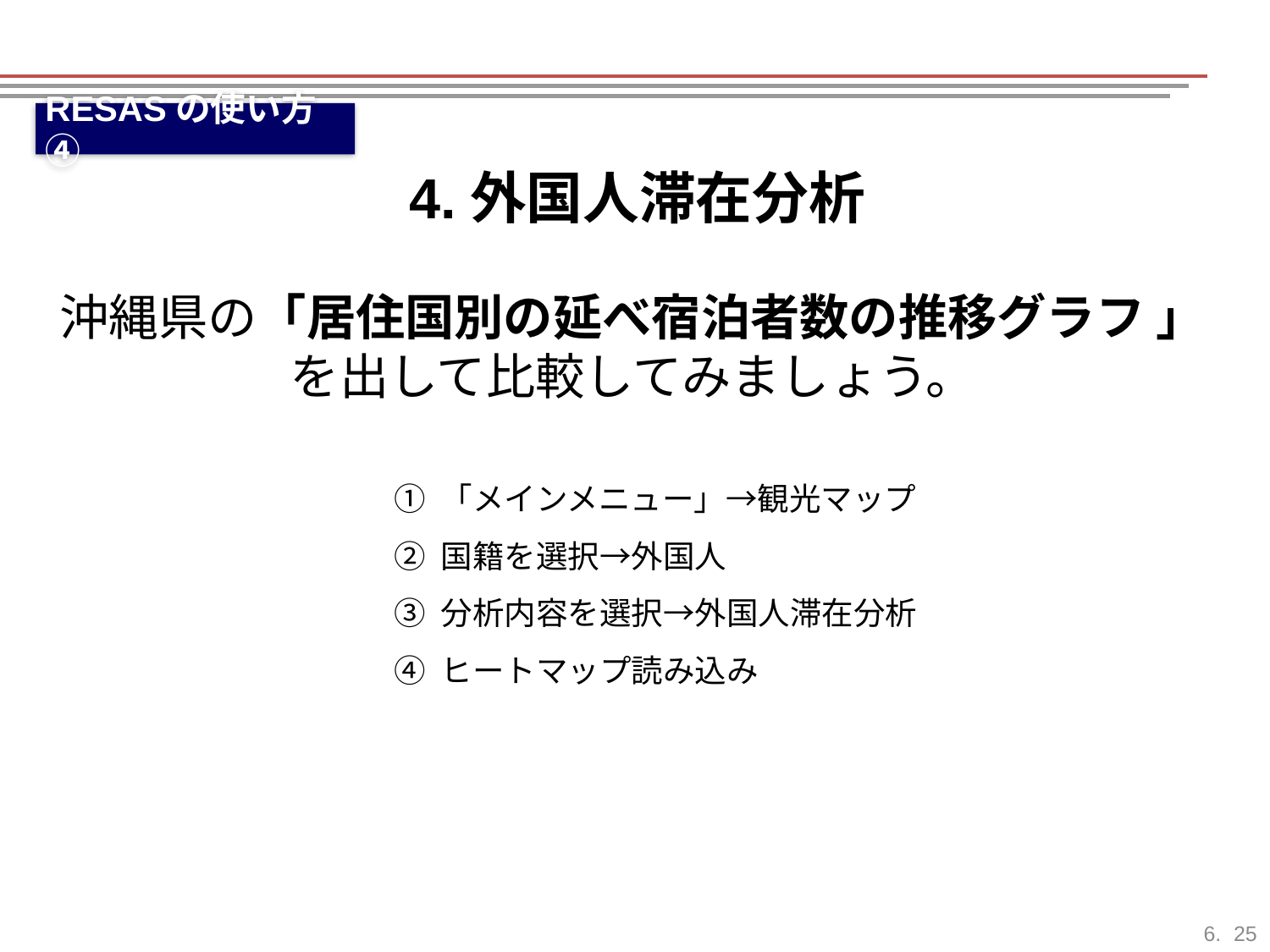

RESASの使い方④
4.外国人滞在分析
沖縄県の「居住国別の延べ宿泊者数の推移グラフ 」
を出して比較してみましょう。
① 「メインメニュー」→観光マップ
② 国籍を選択→外国人
③ 分析内容を選択→外国人滞在分析
④ ヒートマップ読み込み
25